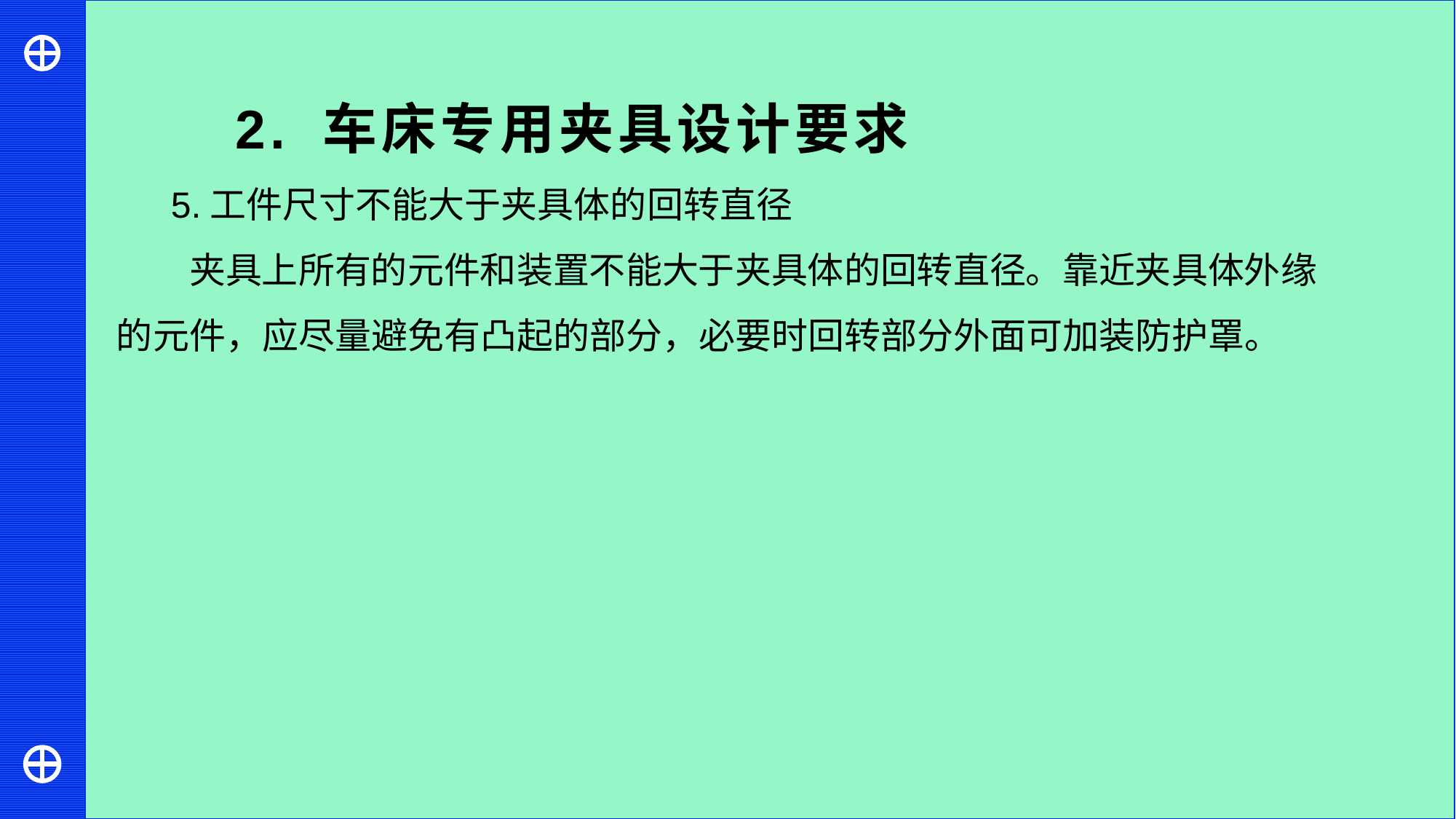

2. 车床专用夹具设计要求
5.工件尺寸不能大于夹具体的回转直径
夹具上所有的元件和装置不能大于夹具体的回转直径。靠近夹具体外缘的元件，应尽量避免有凸起的部分，必要时回转部分外面可加装防护罩。